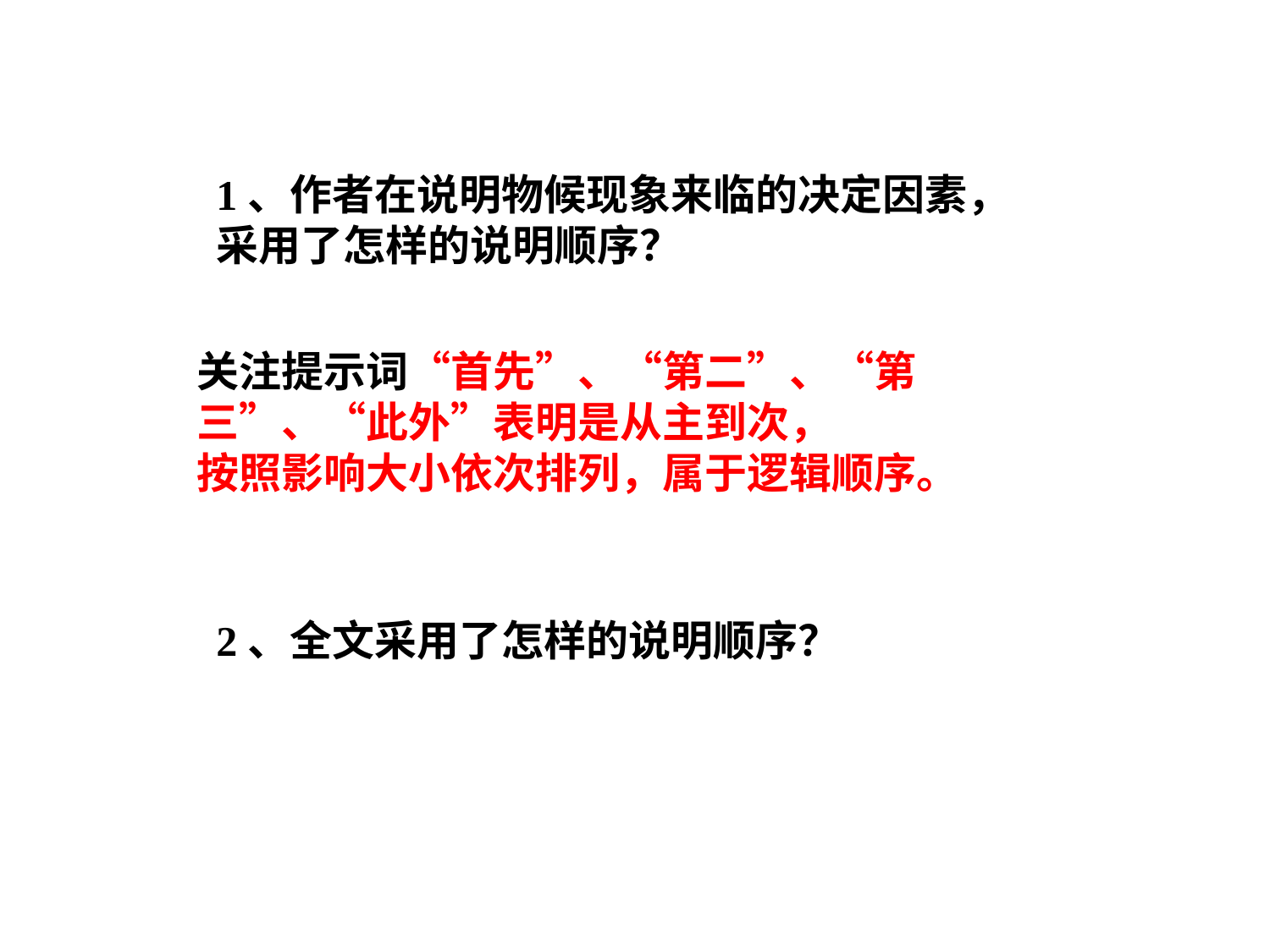

1、作者在说明物候现象来临的决定因素，采用了怎样的说明顺序？

关注提示词“首先”、“第二”、“第三”、“此外”表明是从主到次，
按照影响大小依次排列，属于逻辑顺序。
2、全文采用了怎样的说明顺序？